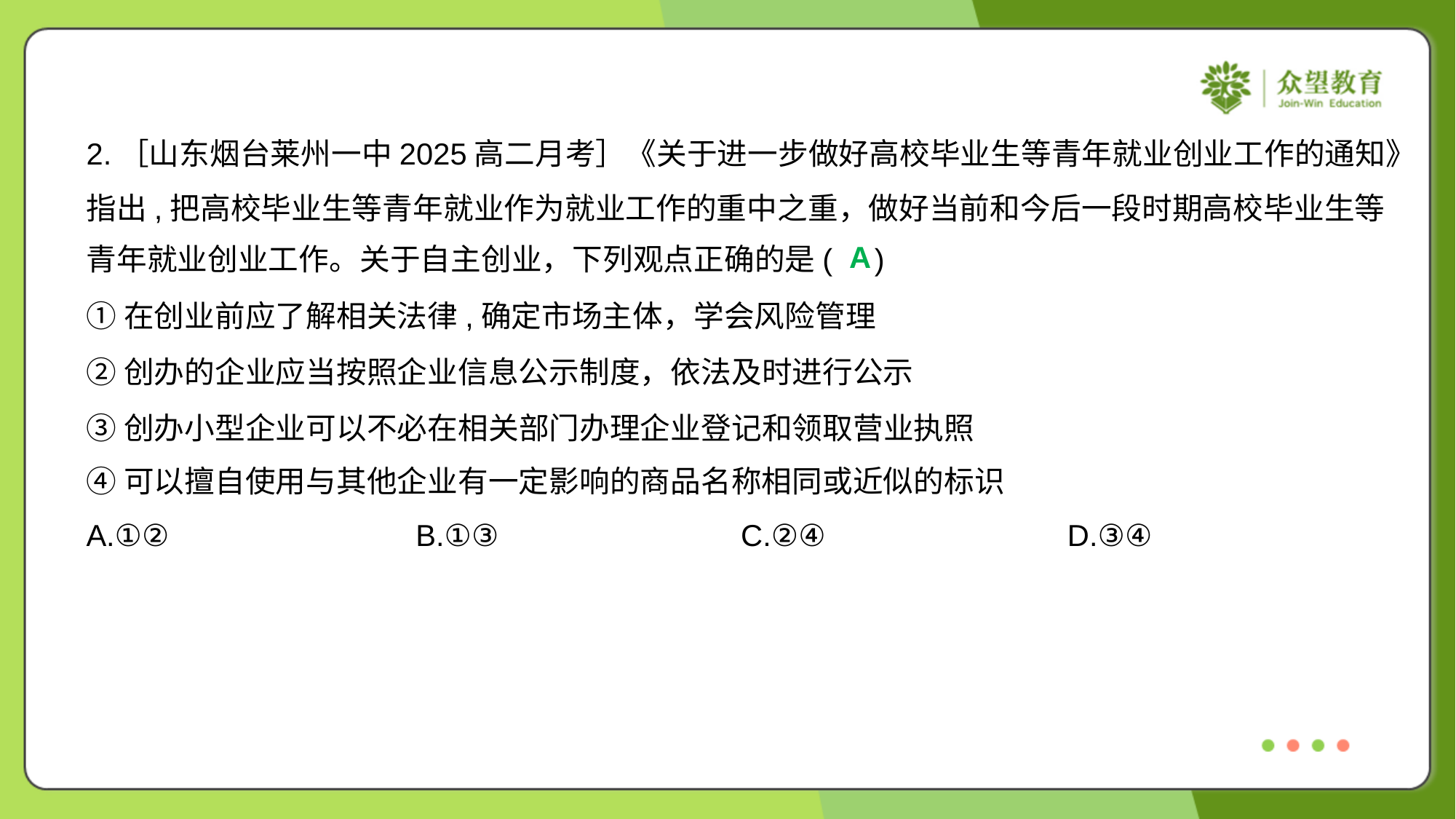

2.［山东烟台莱州一中2025高二月考］《关于进一步做好高校毕业生等青年就业创业工作的通知》
指出,把高校毕业生等青年就业作为就业工作的重中之重，做好当前和今后一段时期高校毕业生等
青年就业创业工作。关于自主创业，下列观点正确的是(     )
A
①在创业前应了解相关法律,确定市场主体，学会风险管理
②创办的企业应当按照企业信息公示制度，依法及时进行公示
③创办小型企业可以不必在相关部门办理企业登记和领取营业执照
④可以擅自使用与其他企业有一定影响的商品名称相同或近似的标识
A.①②	B.①③	C.②④	D.③④